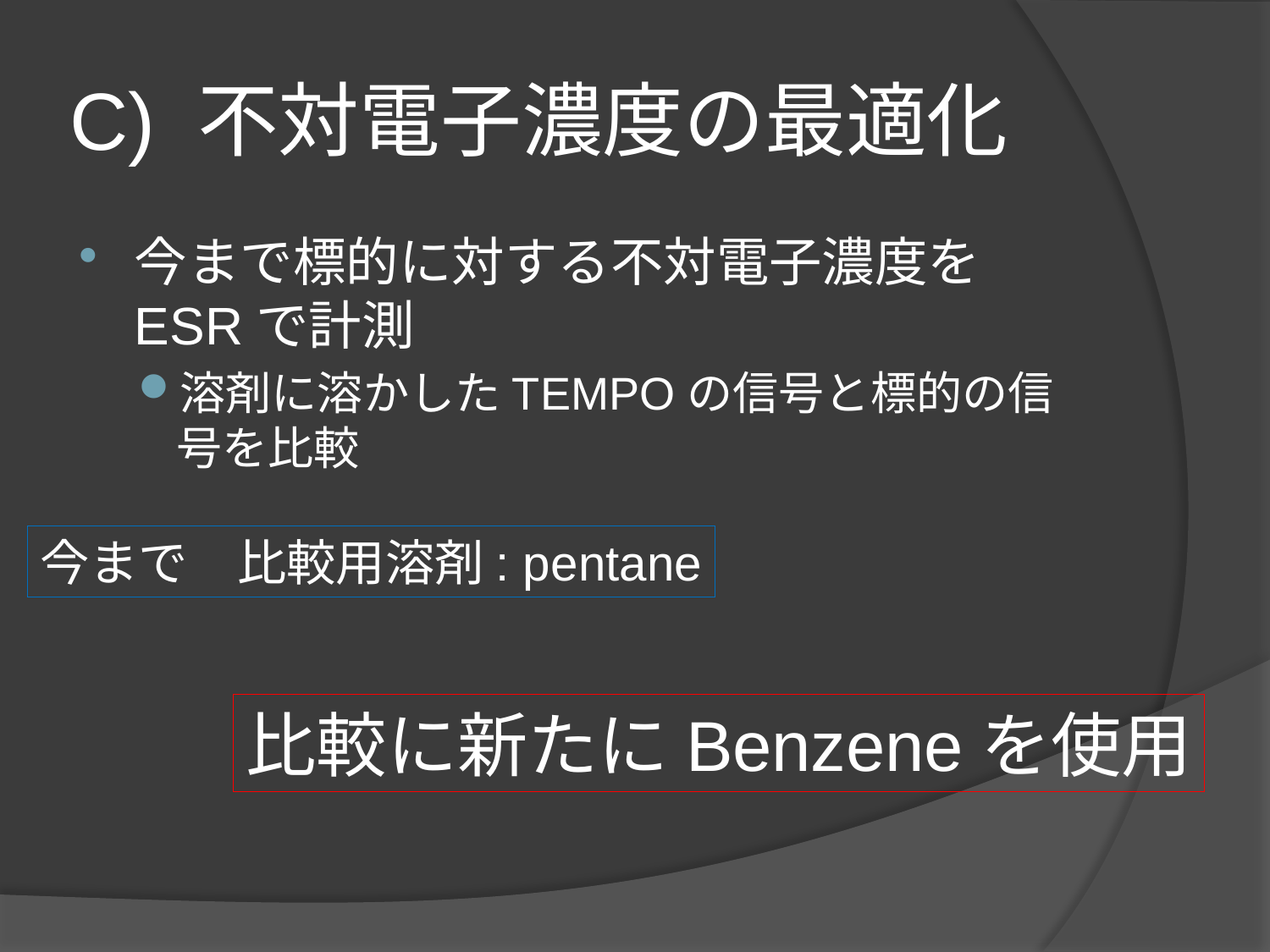

# C) 不対電子濃度の最適化
今まで標的に対する不対電子濃度をESRで計測
溶剤に溶かしたTEMPOの信号と標的の信号を比較

今まで　比較用溶剤: pentane
比較に新たにBenzeneを使用